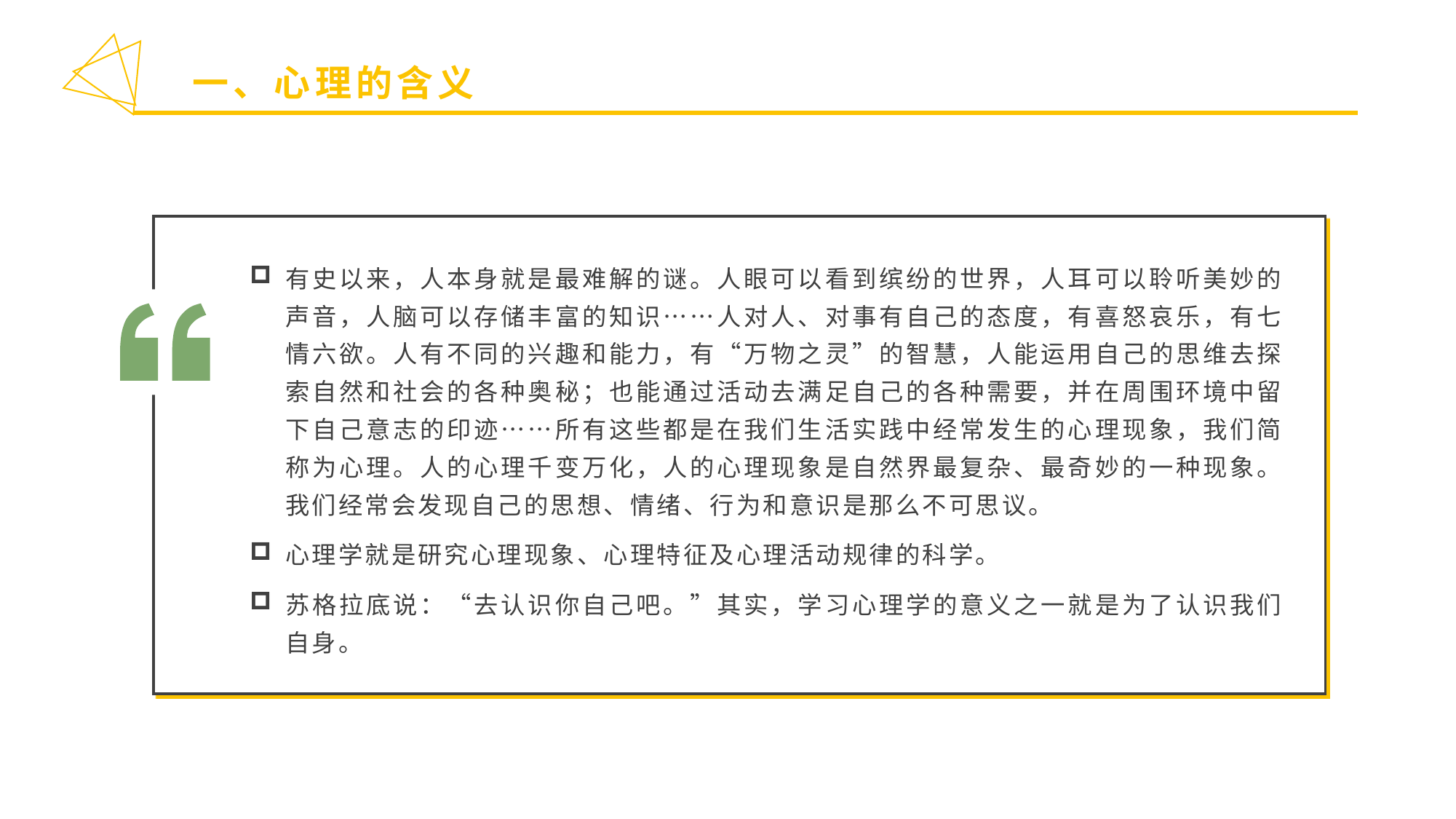

一、心理的含义

有史以来，人本身就是最难解的谜。人眼可以看到缤纷的世界，人耳可以聆听美妙的声音，人脑可以存储丰富的知识……人对人、对事有自己的态度，有喜怒哀乐，有七情六欲。人有不同的兴趣和能力，有“万物之灵”的智慧，人能运用自己的思维去探索自然和社会的各种奥秘；也能通过活动去满足自己的各种需要，并在周围环境中留下自己意志的印迹……所有这些都是在我们生活实践中经常发生的心理现象，我们简称为心理。人的心理千变万化，人的心理现象是自然界最复杂、最奇妙的一种现象。我们经常会发现自己的思想、情绪、行为和意识是那么不可思议。
心理学就是研究心理现象、心理特征及心理活动规律的科学。
苏格拉底说：“去认识你自己吧。”其实，学习心理学的意义之一就是为了认识我们自身。